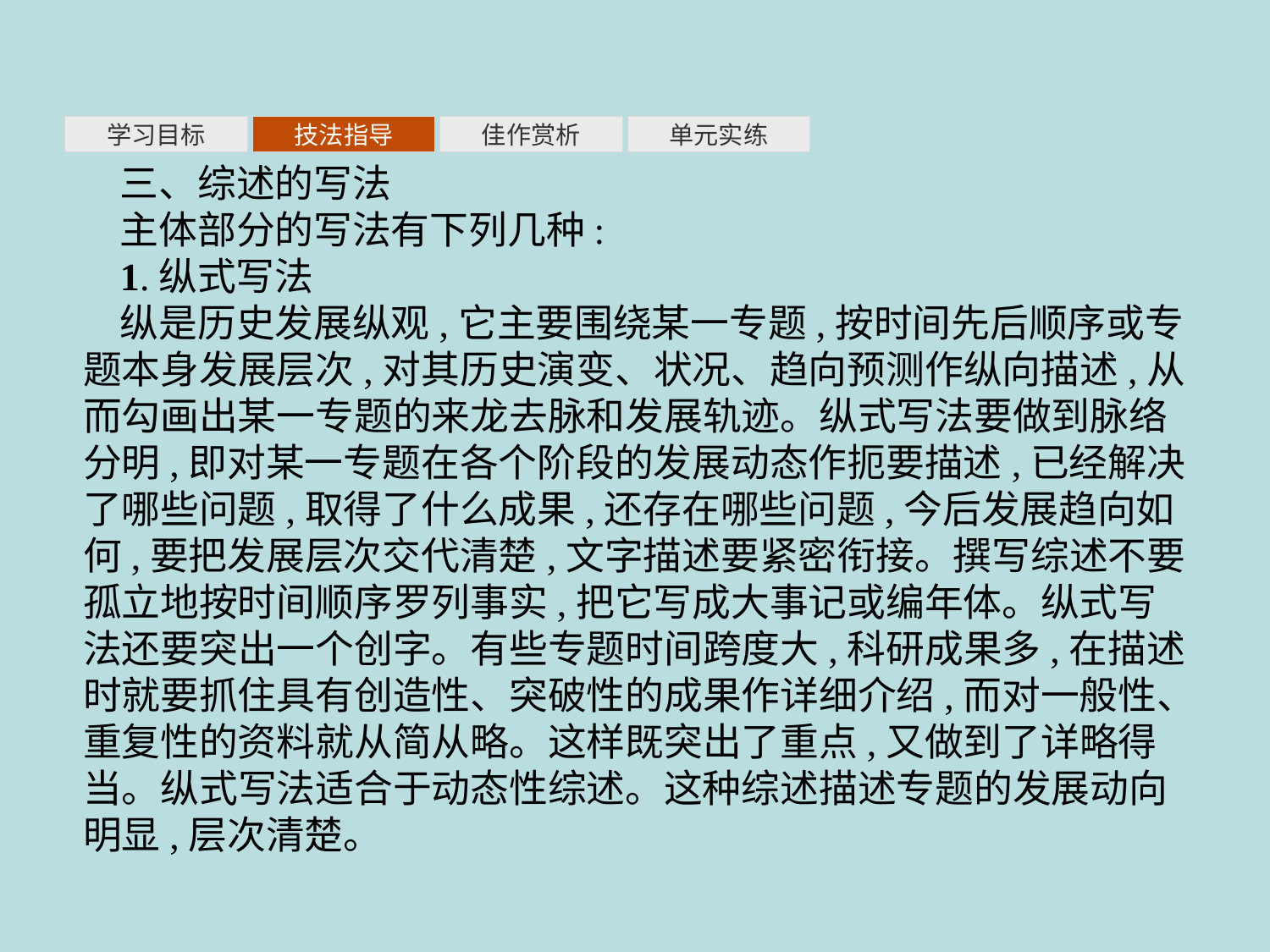

单元实练
学习目标
技法指导
佳作赏析
三、综述的写法
主体部分的写法有下列几种:
1.纵式写法
纵是历史发展纵观,它主要围绕某一专题,按时间先后顺序或专题本身发展层次,对其历史演变、状况、趋向预测作纵向描述,从而勾画出某一专题的来龙去脉和发展轨迹。纵式写法要做到脉络分明,即对某一专题在各个阶段的发展动态作扼要描述,已经解决了哪些问题,取得了什么成果,还存在哪些问题,今后发展趋向如何,要把发展层次交代清楚,文字描述要紧密衔接。撰写综述不要孤立地按时间顺序罗列事实,把它写成大事记或编年体。纵式写法还要突出一个创字。有些专题时间跨度大,科研成果多,在描述时就要抓住具有创造性、突破性的成果作详细介绍,而对一般性、重复性的资料就从简从略。这样既突出了重点,又做到了详略得当。纵式写法适合于动态性综述。这种综述描述专题的发展动向明显,层次清楚。